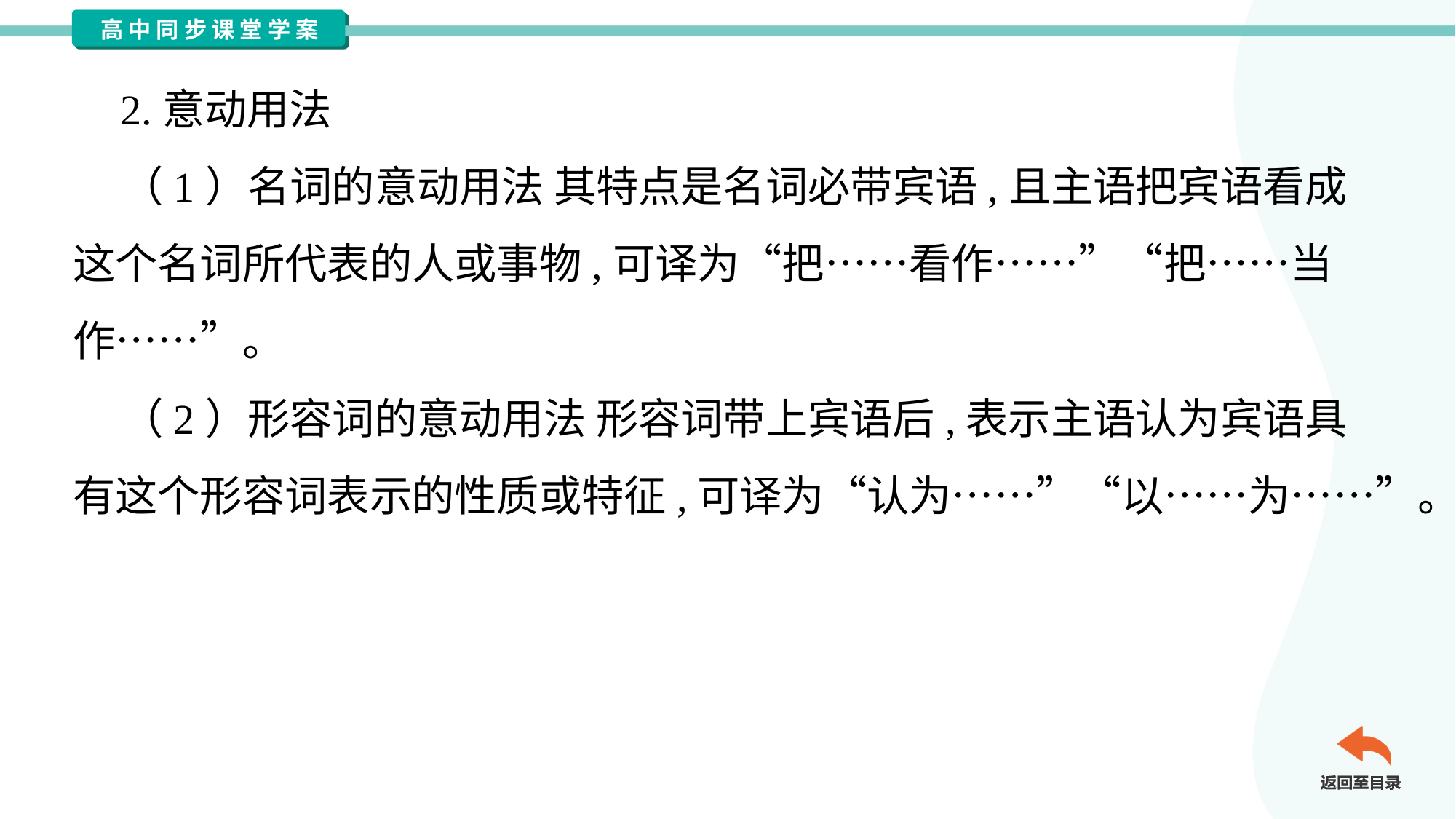

2.意动用法
    （1）名词的意动用法 其特点是名词必带宾语,且主语把宾语看成
这个名词所代表的人或事物,可译为“把……看作……”“把……当
作……”。
    （2）形容词的意动用法 形容词带上宾语后,表示主语认为宾语具
有这个形容词表示的性质或特征,可译为“认为……”“以……为……”。